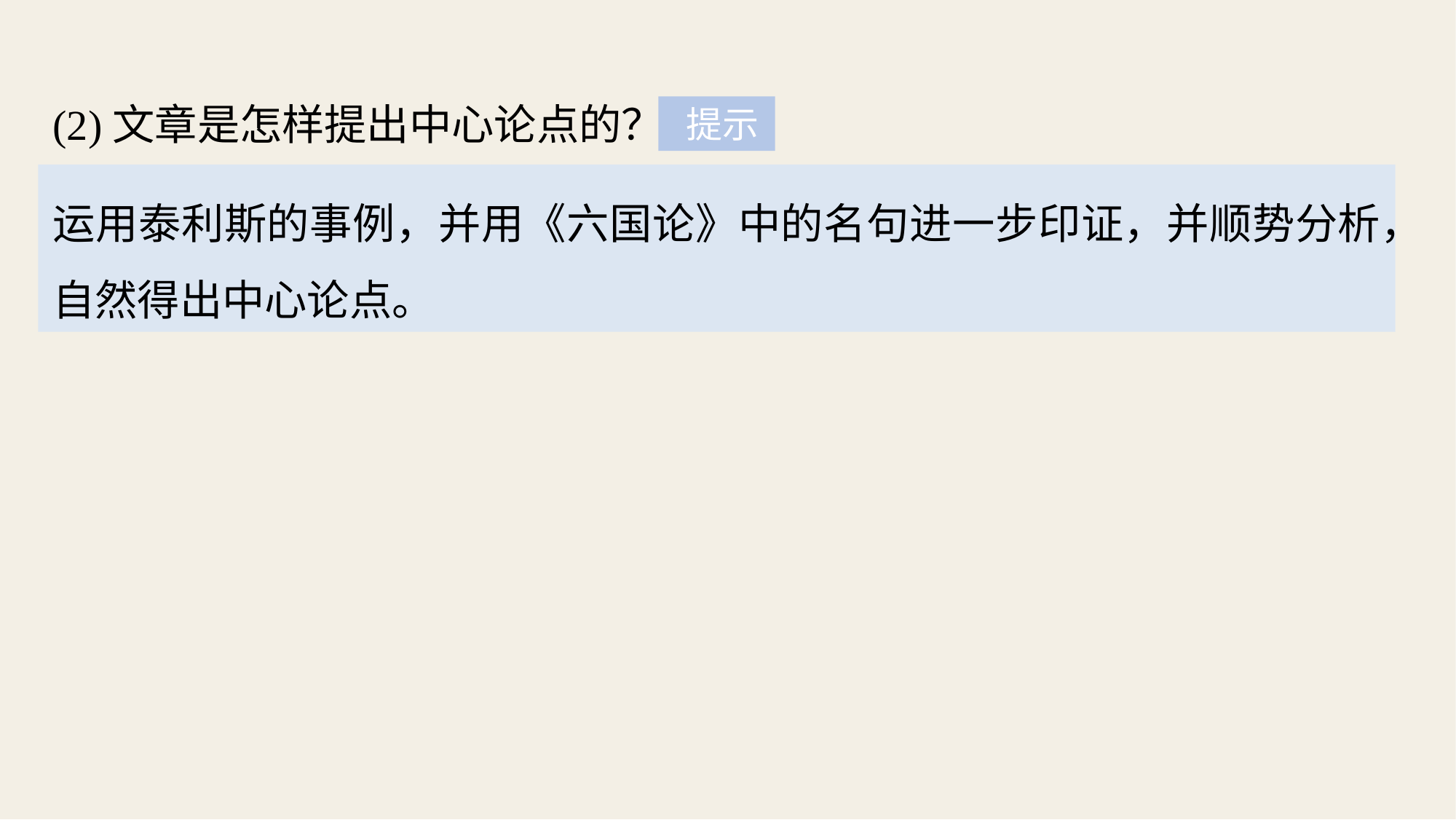

(2)文章是怎样提出中心论点的？
 提示
运用泰利斯的事例，并用《六国论》中的名句进一步印证，并顺势分析，自然得出中心论点。